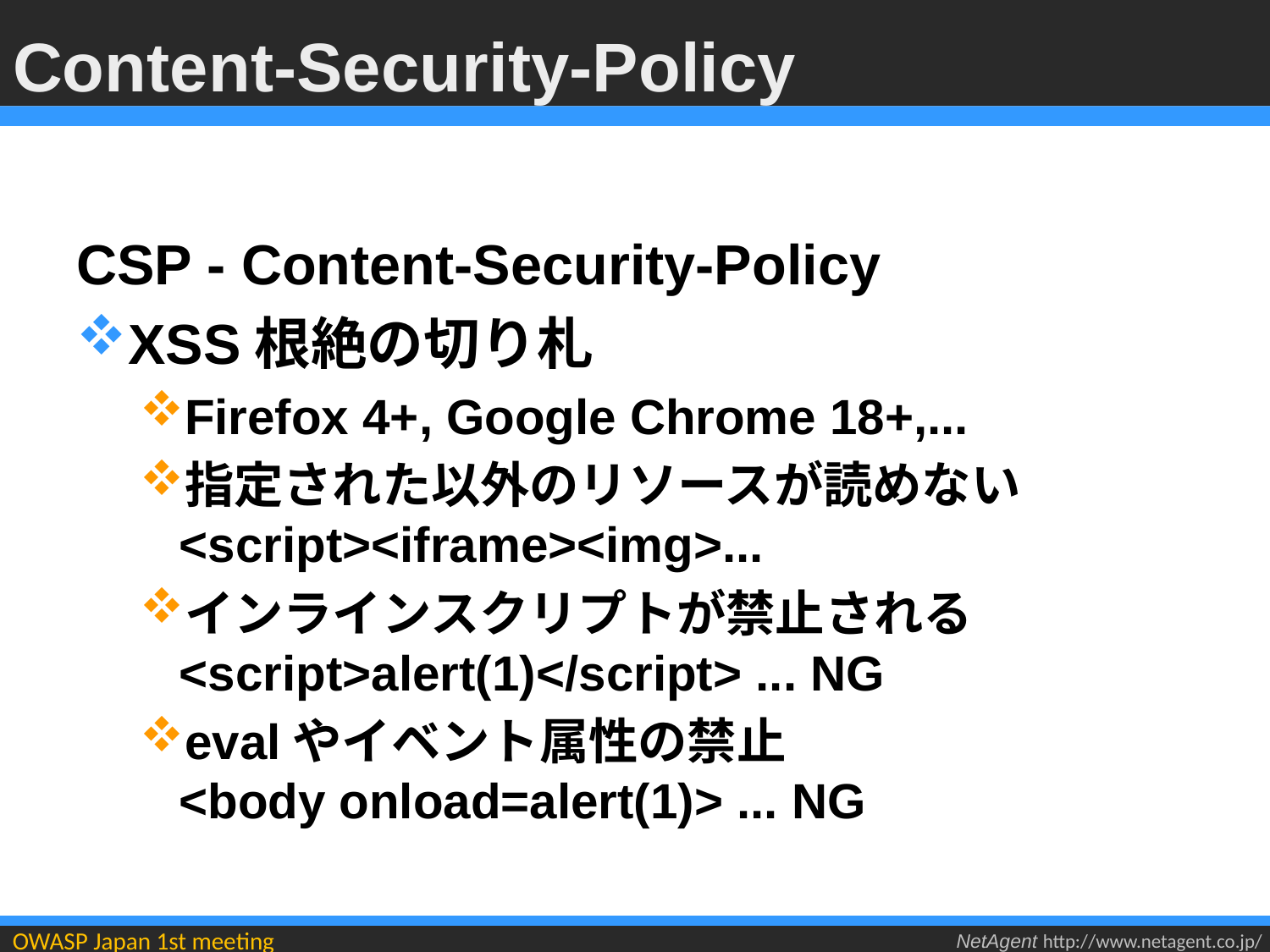

# Content-Security-Policy
CSP - Content-Security-Policy
XSS根絶の切り札
Firefox 4+, Google Chrome 18+,...
指定された以外のリソースが読めない
<script><iframe><img>...
インラインスクリプトが禁止される
<script>alert(1)</script> ... NG
evalやイベント属性の禁止
<body onload=alert(1)> ... NG